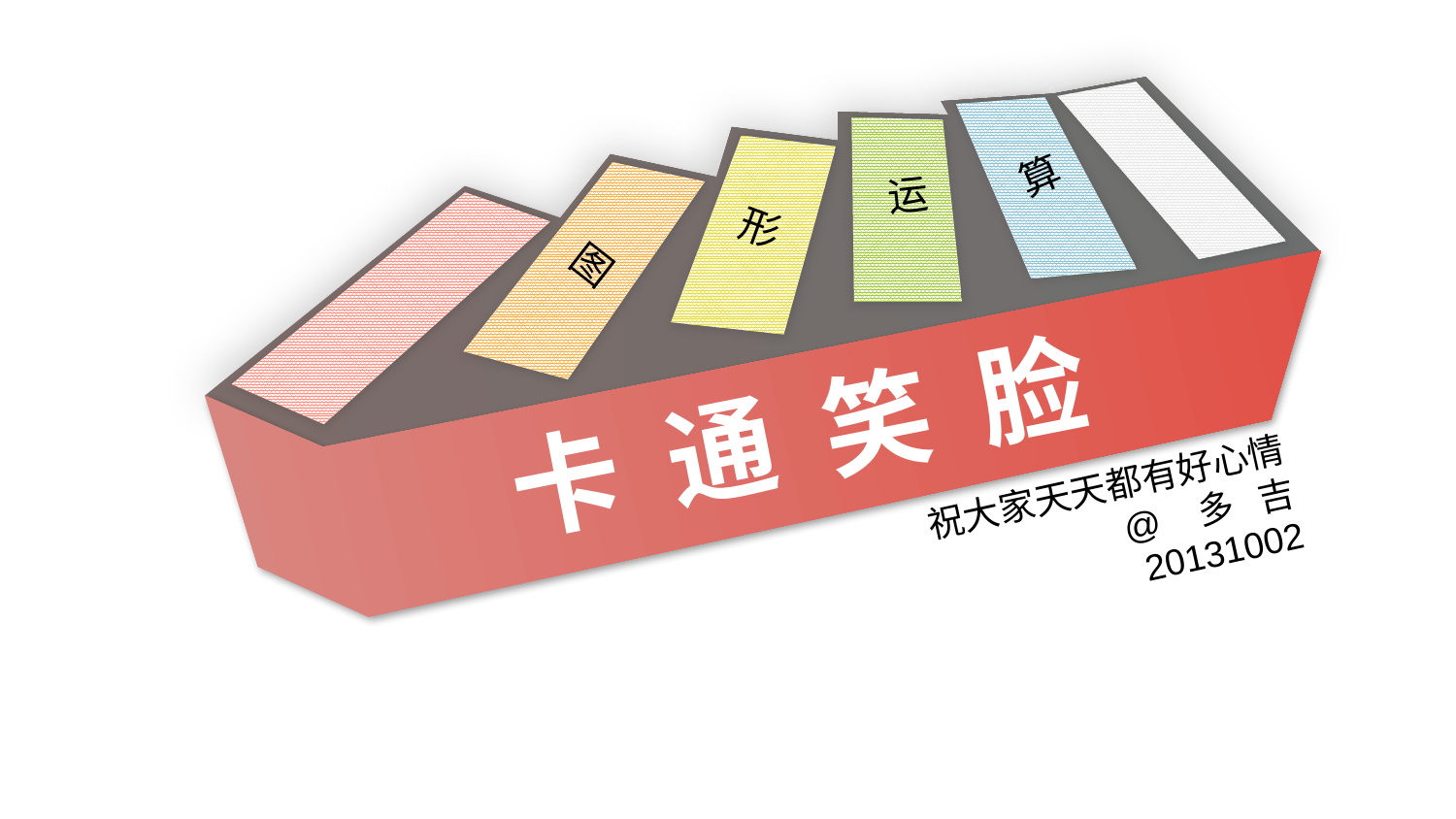

算

运

形
图

卡 通 笑 脸
祝大家天天都有好心情
@   多   吉
20131002